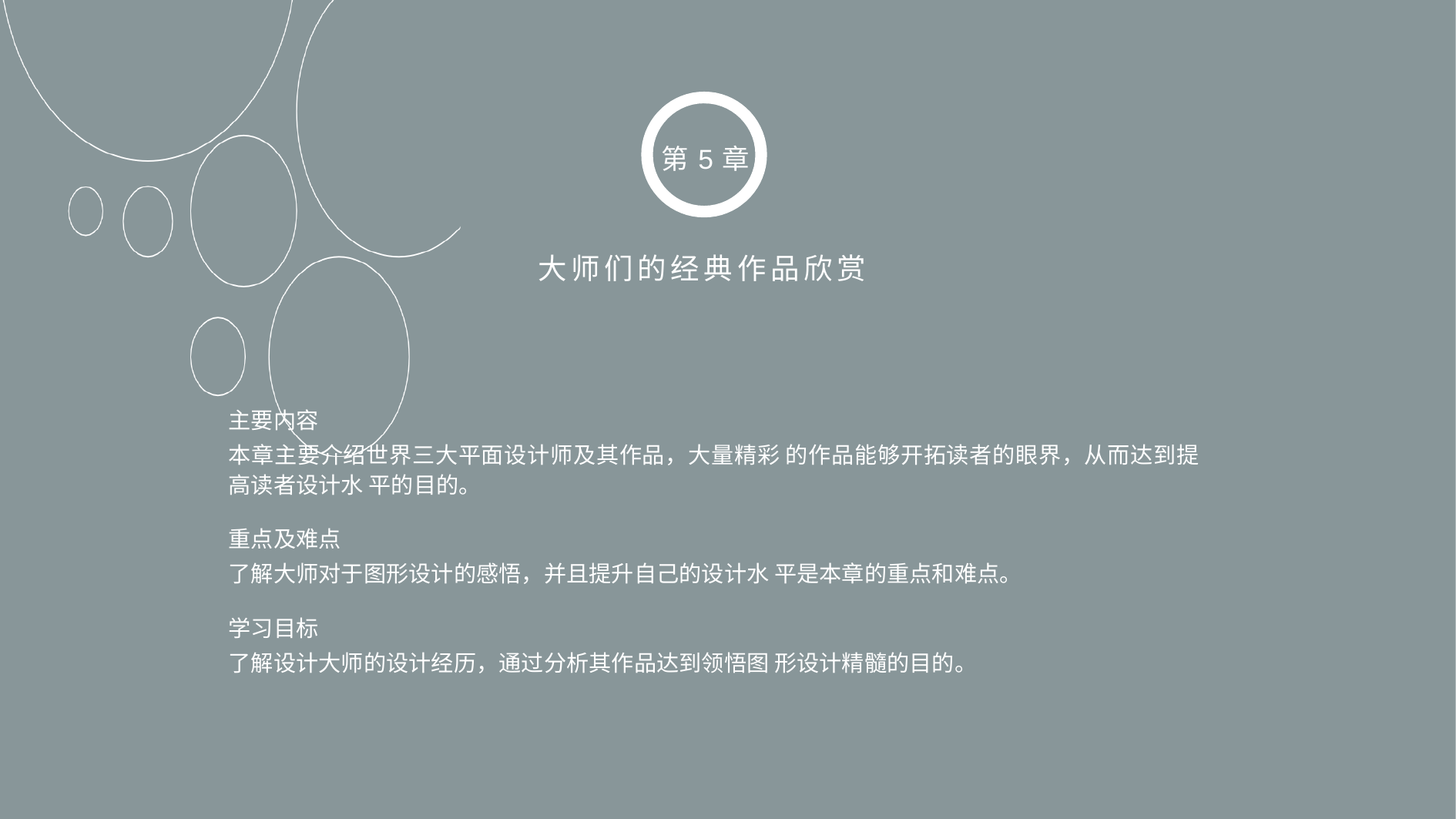

第5章

大师们的经典作品欣赏
主要内容
本章主要介绍世界三大平面设计师及其作品，大量精彩 的作品能够开拓读者的眼界，从而达到提高读者设计水 平的目的。

重点及难点
了解大师对于图形设计的感悟，并且提升自己的设计水 平是本章的重点和难点。

学习目标
了解设计大师的设计经历，通过分析其作品达到领悟图 形设计精髓的目的。